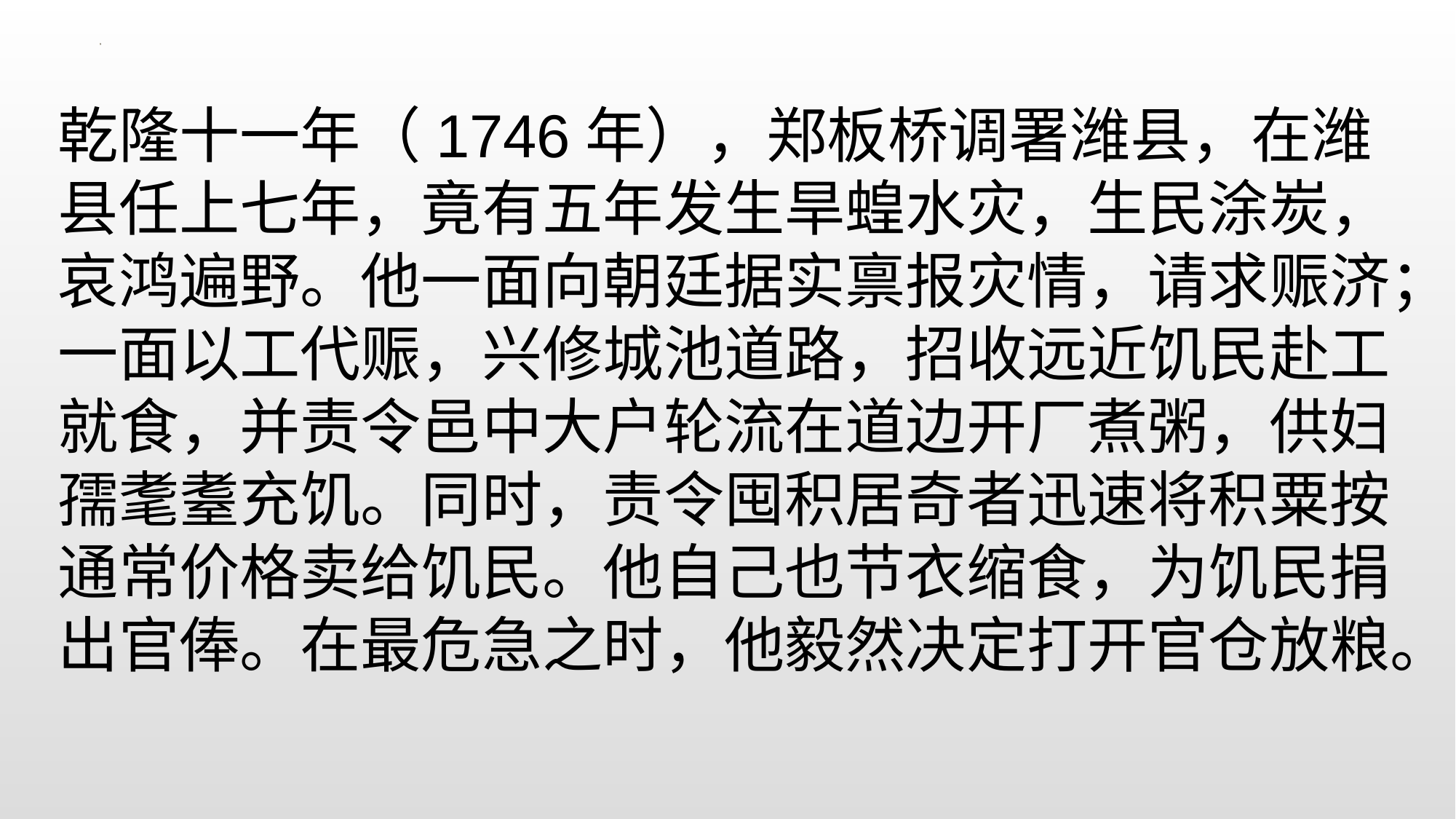

乾隆十一年（1746年），郑板桥调署潍县，在潍县任上七年，竟有五年发生旱蝗水灾，生民涂炭，哀鸿遍野。他一面向朝廷据实禀报灾情，请求赈济；一面以工代赈，兴修城池道路，招收远近饥民赴工就食，并责令邑中大户轮流在道边开厂煮粥，供妇孺耄耋充饥。同时，责令囤积居奇者迅速将积粟按通常价格卖给饥民。他自己也节衣缩食，为饥民捐出官俸。在最危急之时，他毅然决定打开官仓放粮。